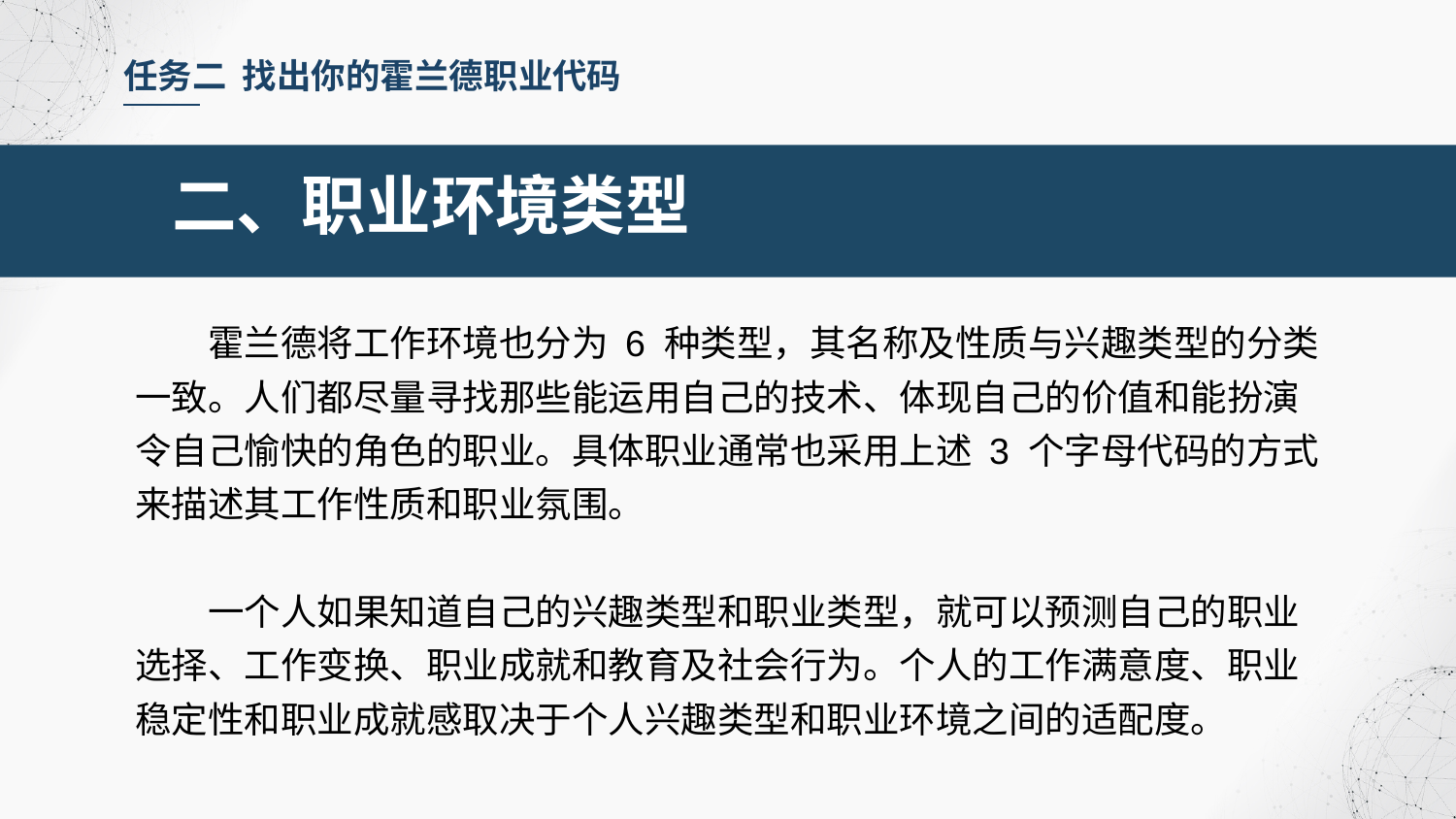

任务二  找出你的霍兰德职业代码

二、职业环境类型
霍兰德将工作环境也分为 6 种类型，其名称及性质与兴趣类型的分类一致。人们都尽量寻找那些能运用自己的技术、体现自己的价值和能扮演令自己愉快的角色的职业。具体职业通常也采用上述 3 个字母代码的方式来描述其工作性质和职业氛围。

一个人如果知道自己的兴趣类型和职业类型，就可以预测自己的职业选择、工作变换、职业成就和教育及社会行为。个人的工作满意度、职业稳定性和职业成就感取决于个人兴趣类型和职业环境之间的适配度。